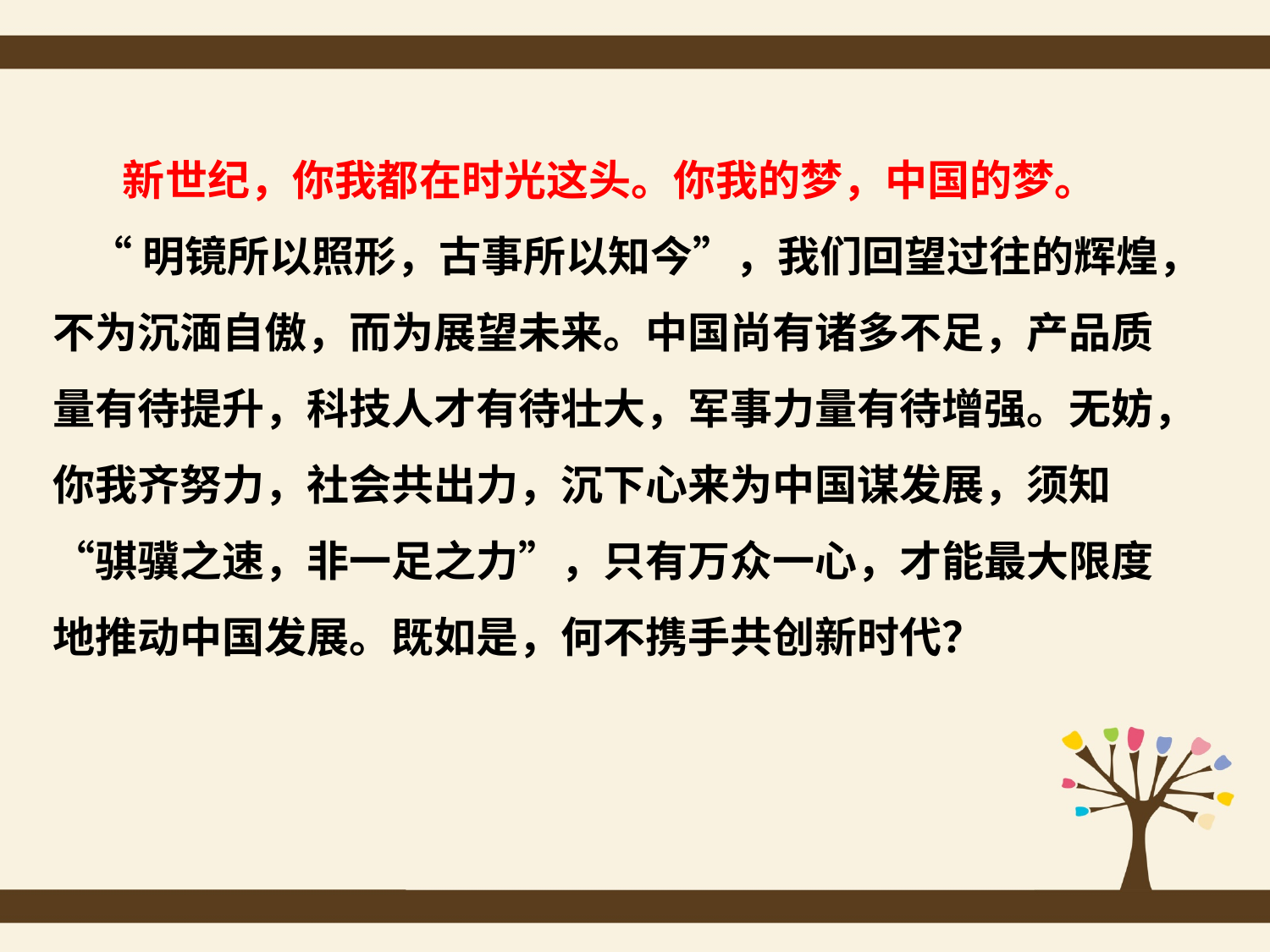

新世纪，你我都在时光这头。你我的梦，中国的梦。
“明镜所以照形，古事所以知今”，我们回望过往的辉煌，不为沉湎自傲，而为展望未来。中国尚有诸多不足，产品质量有待提升，科技人才有待壮大，军事力量有待增强。无妨，你我齐努力，社会共出力，沉下心来为中国谋发展，须知“骐骥之速，非一足之力”，只有万众一心，才能最大限度地推动中国发展。既如是，何不携手共创新时代？